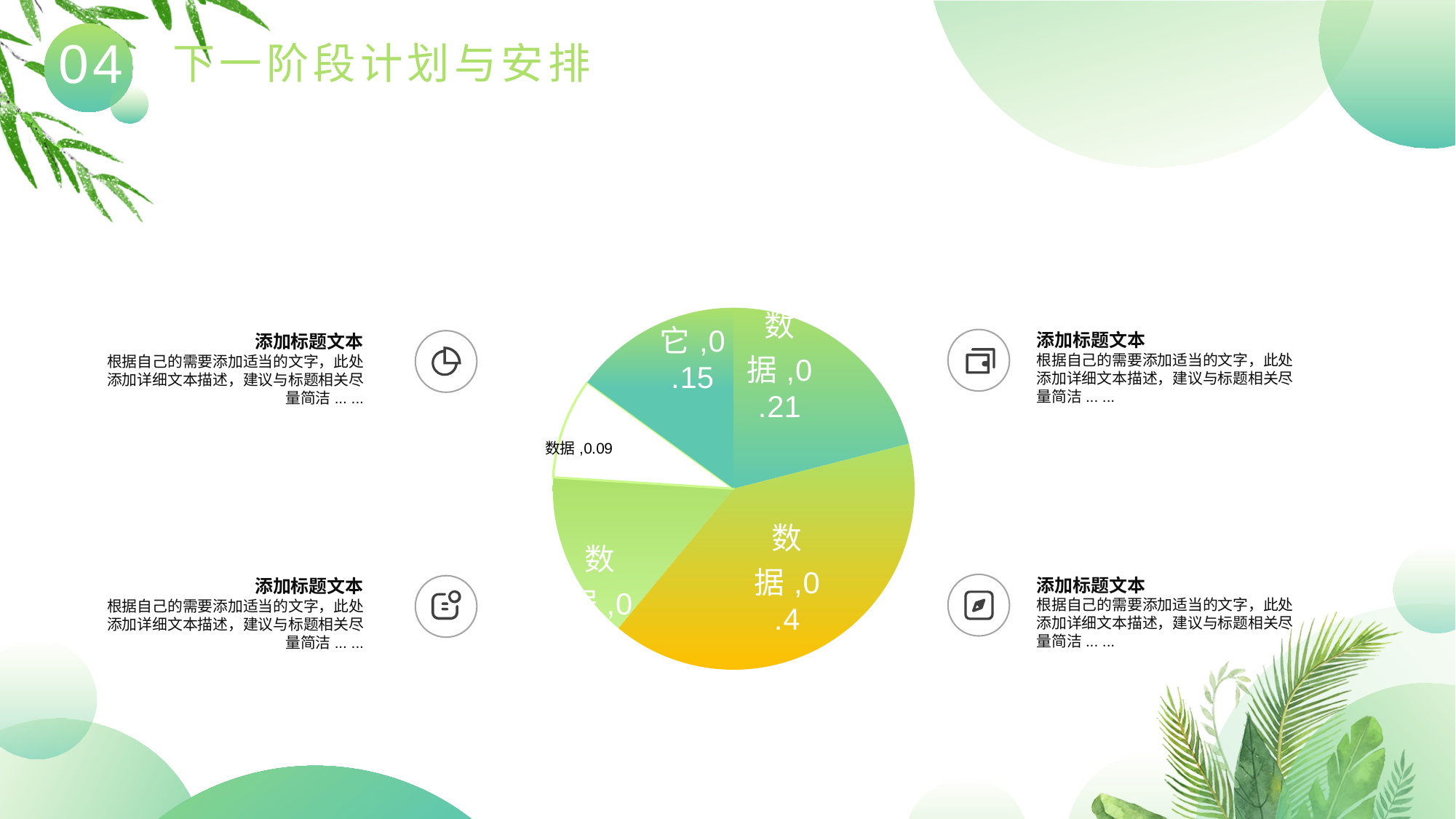

04
下一阶段计划与安排

### Chart

| Category | 销售额 |
|---|---|
| 数据 | 0.21 |
| 数据 | 0.4 |
| 数据 | 0.15 |
| 数据 | 0.09 |
| 其它 | 0.15 |
添加标题文本
根据自己的需要添加适当的文字，此处添加详细文本描述，建议与标题相关尽量简洁... ...
添加标题文本
根据自己的需要添加适当的文字，此处添加详细文本描述，建议与标题相关尽量简洁... ...

添加标题文本
根据自己的需要添加适当的文字，此处添加详细文本描述，建议与标题相关尽量简洁... ...
添加标题文本
根据自己的需要添加适当的文字，此处添加详细文本描述，建议与标题相关尽量简洁... ...